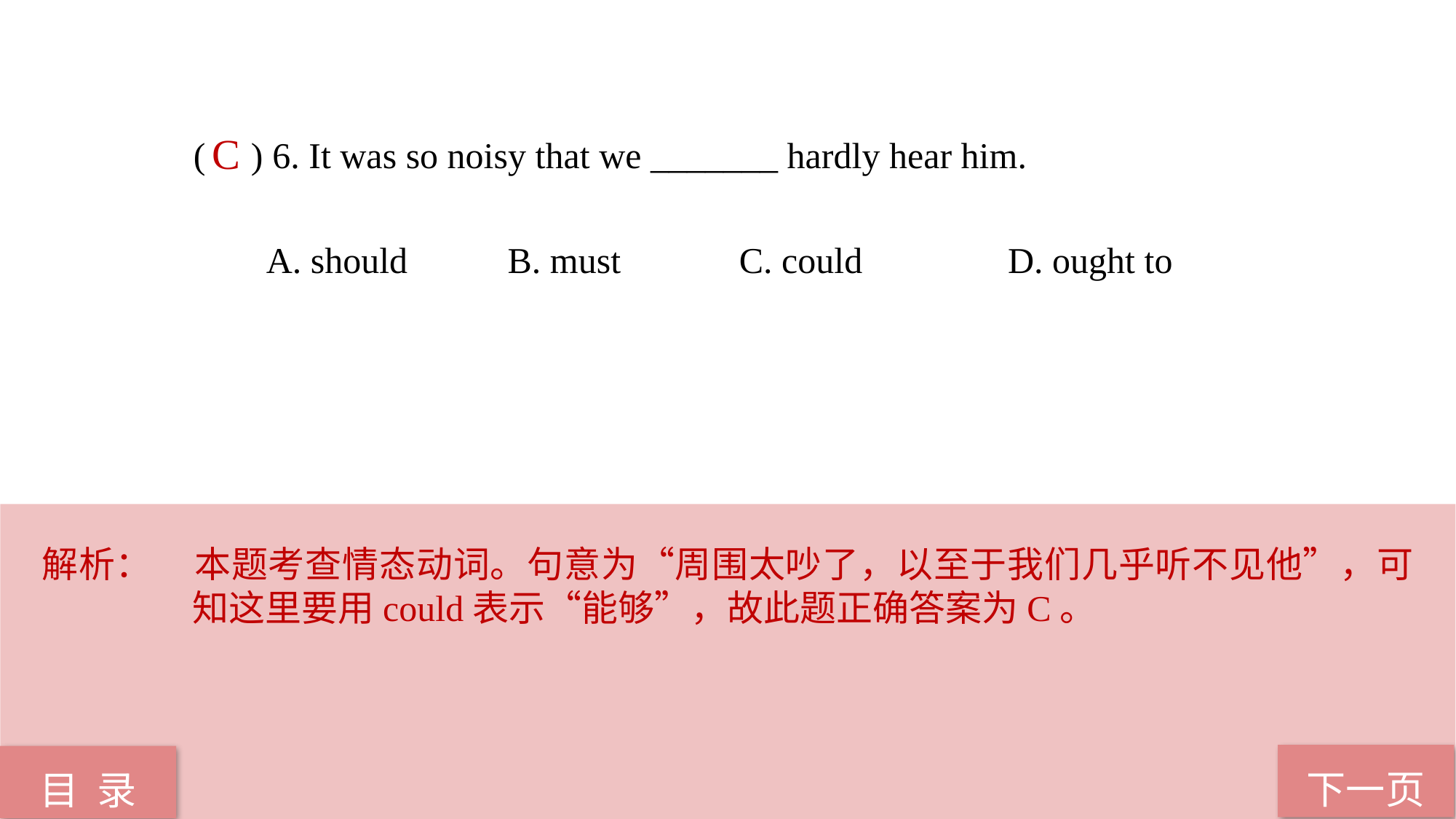

(     ) 6. It was so noisy that we _______ hardly hear him.

        A. should           B. must             C. could                D. ought to
C
解析：	本题考查情态动词。句意为“周围太吵了，以至于我们几乎听不见他”，可知这里要用could表示“能够”，故此题正确答案为C。